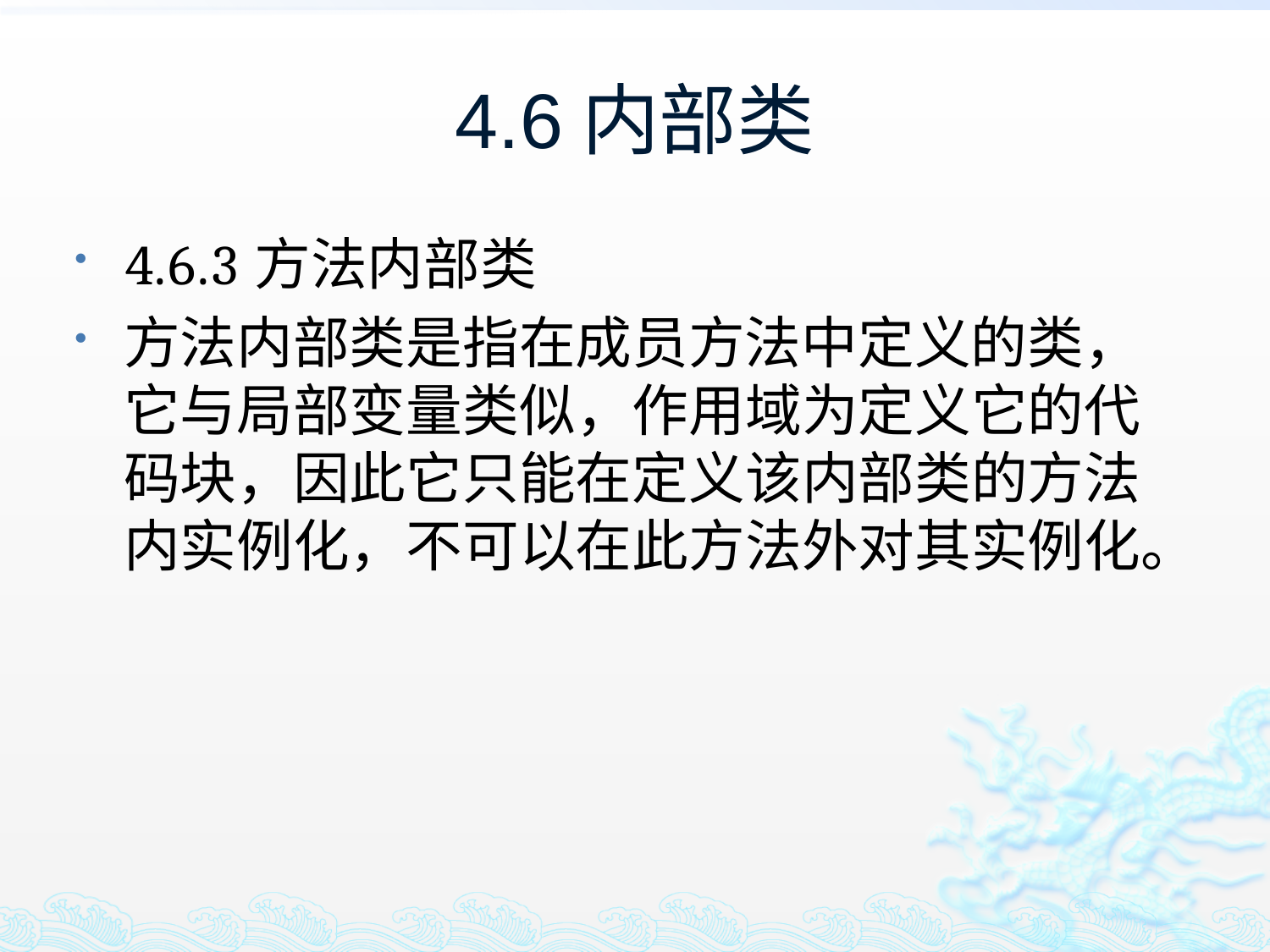

# 4.6内部类
4.6.3方法内部类
方法内部类是指在成员方法中定义的类，它与局部变量类似，作用域为定义它的代码块，因此它只能在定义该内部类的方法内实例化，不可以在此方法外对其实例化。